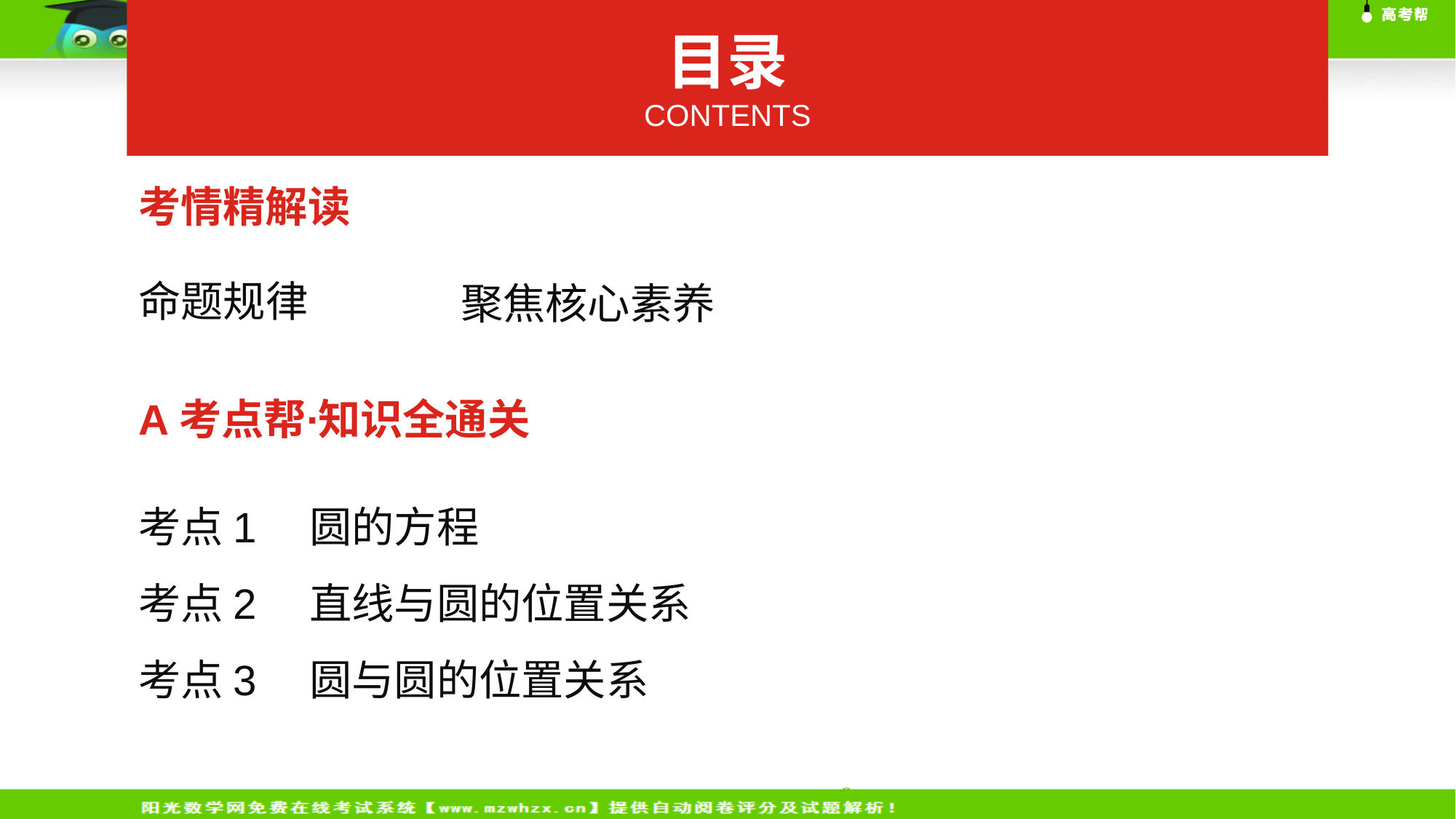

目录
CONTENTS
考情精解读
命题规律
聚焦核心素养
A考点帮∙知识全通关
考点1　圆的方程
考点2　直线与圆的位置关系
考点3　圆与圆的位置关系